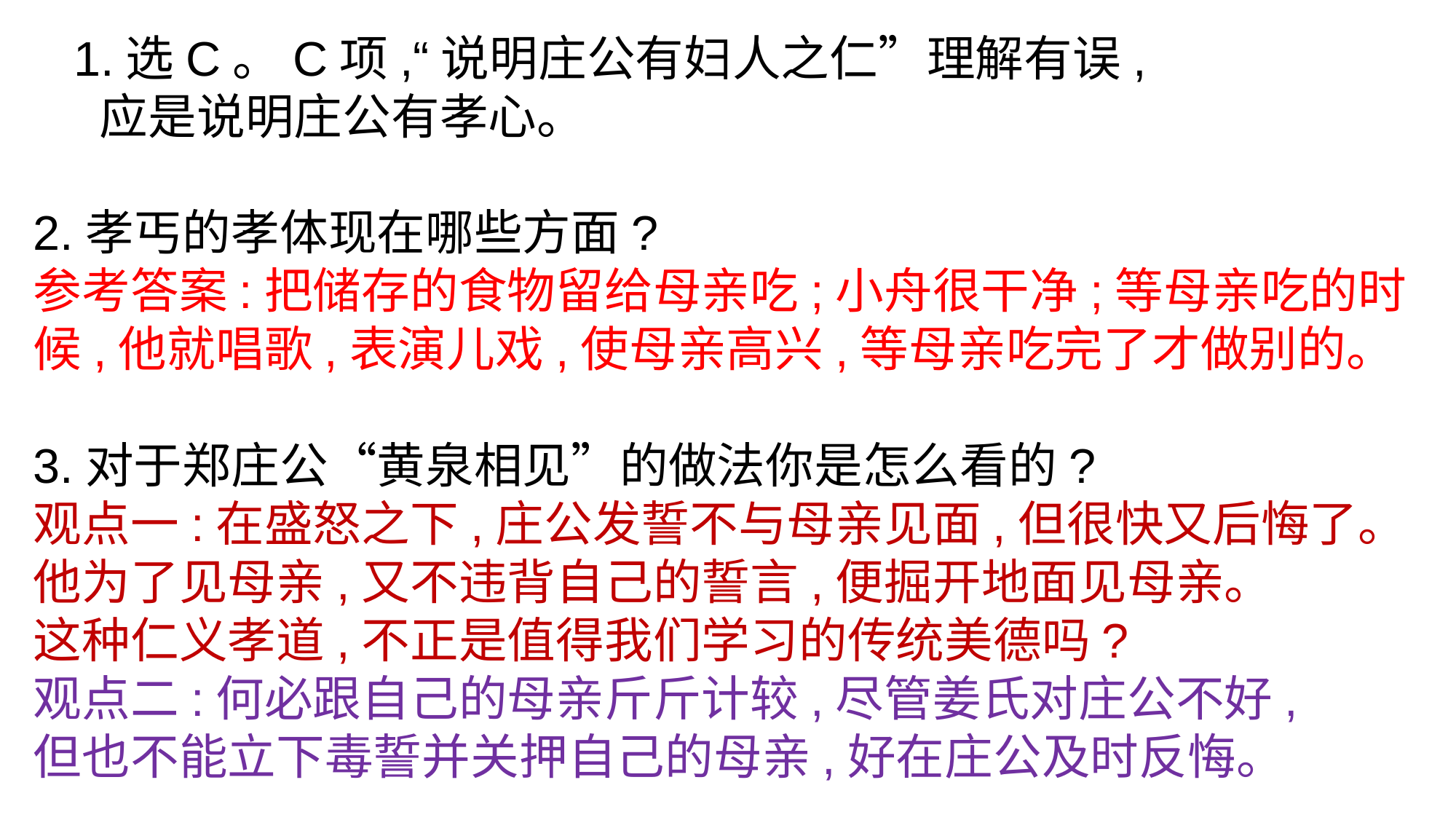

1.选C。C项,“说明庄公有妇人之仁”理解有误,
     应是说明庄公有孝心。

2.孝丐的孝体现在哪些方面?
参考答案:把储存的食物留给母亲吃;小舟很干净;等母亲吃的时候,他就唱歌,表演儿戏,使母亲高兴,等母亲吃完了才做别的。

3.对于郑庄公“黄泉相见”的做法你是怎么看的?
观点一:在盛怒之下,庄公发誓不与母亲见面,但很快又后悔了。
他为了见母亲,又不违背自己的誓言,便掘开地面见母亲。
这种仁义孝道,不正是值得我们学习的传统美德吗?
观点二:何必跟自己的母亲斤斤计较,尽管姜氏对庄公不好,
但也不能立下毒誓并关押自己的母亲,好在庄公及时反悔。